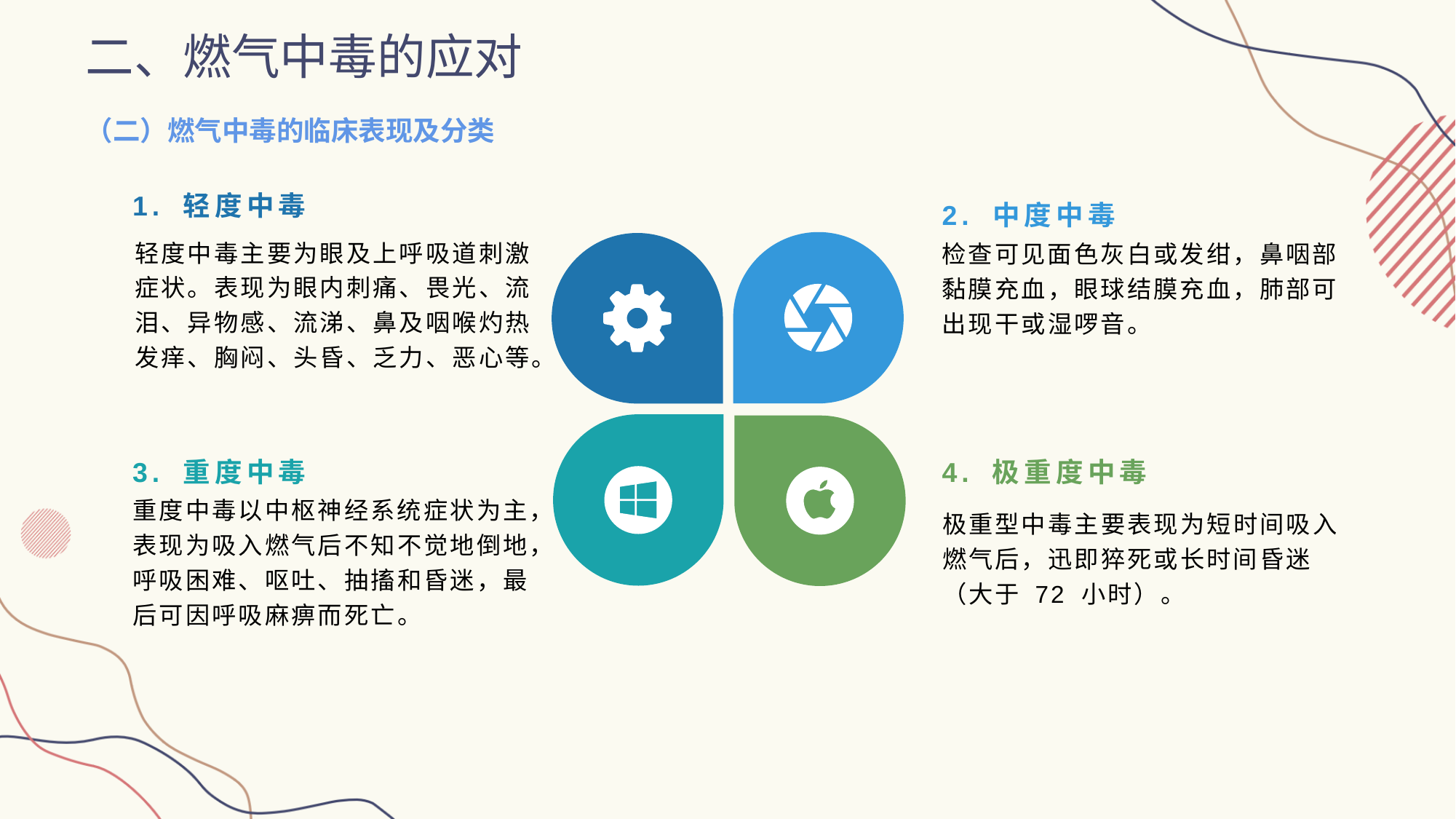

二、燃气中毒的应对
（二）燃气中毒的临床表现及分类
1. 轻度中毒
2. 中度中毒
轻度中毒主要为眼及上呼吸道刺激症状。表现为眼内刺痛、畏光、流泪、异物感、流涕、鼻及咽喉灼热发痒、胸闷、头昏、乏力、恶心等。

检查可见面色灰白或发绀，鼻咽部黏膜充血，眼球结膜充血，肺部可出现干或湿啰音。

3. 重度中毒
4. 极重度中毒

重度中毒以中枢神经系统症状为主，表现为吸入燃气后不知不觉地倒地，呼吸困难、呕吐、抽搐和昏迷，最后可因呼吸麻痹而死亡。
极重型中毒主要表现为短时间吸入燃气后，迅即猝死或长时间昏迷（大于 72 小时）。